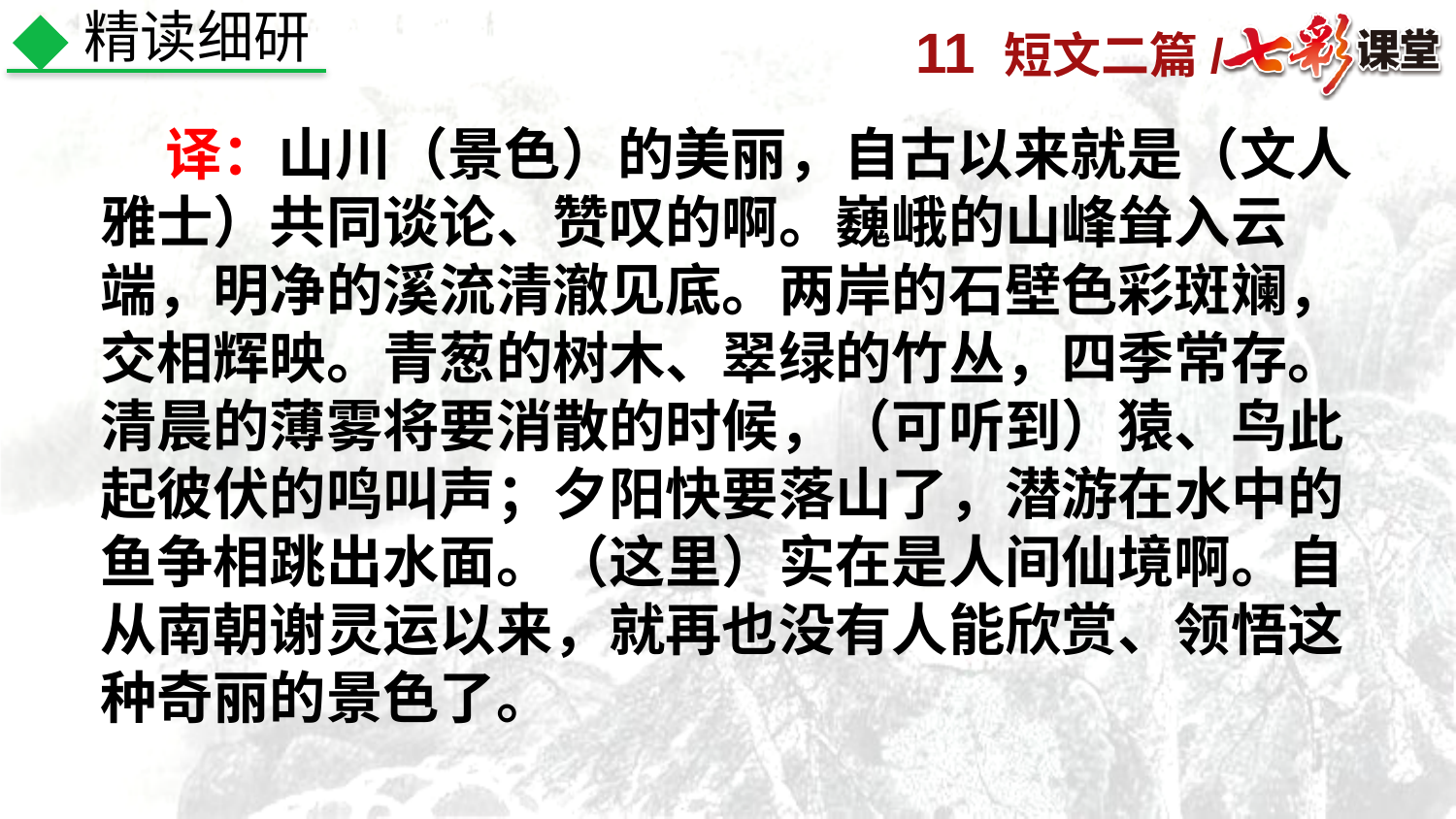

精读细研

    译：山川（景色）的美丽，自古以来就是（文人雅士）共同谈论、赞叹的啊。巍峨的山峰耸入云端，明净的溪流清澈见底。两岸的石壁色彩斑斓，交相辉映。青葱的树木、翠绿的竹丛，四季常存。清晨的薄雾将要消散的时候，（可听到）猿、鸟此起彼伏的鸣叫声；夕阳快要落山了，潜游在水中的鱼争相跳出水面。（这里）实在是人间仙境啊。自从南朝谢灵运以来，就再也没有人能欣赏、领悟这种奇丽的景色了。